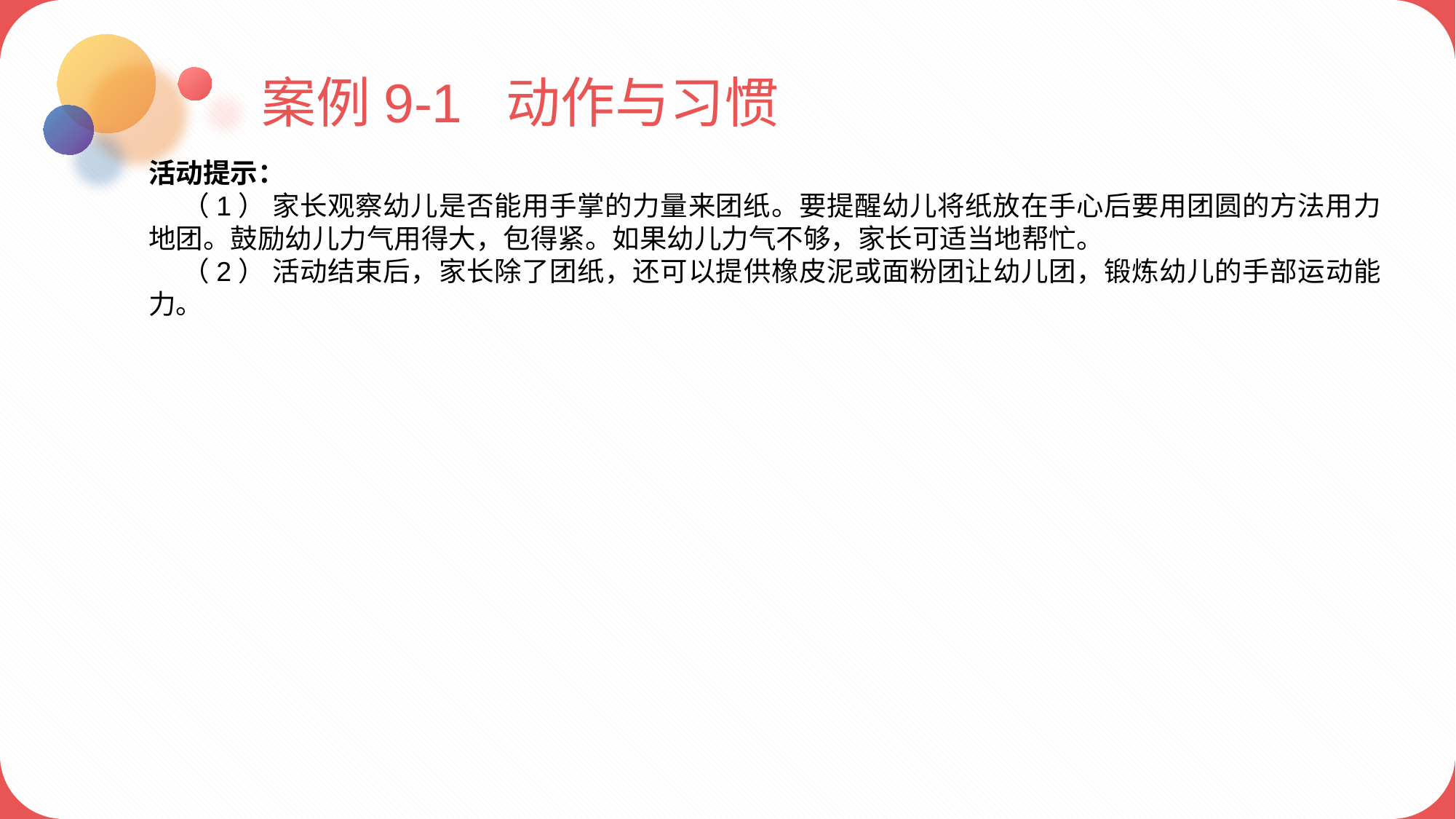

案例9-1  动作与习惯
活动提示：
    （1） 家长观察幼儿是否能用手掌的力量来团纸。要提醒幼儿将纸放在手心后要用团圆的方法用力地团。鼓励幼儿力气用得大，包得紧。如果幼儿力气不够，家长可适当地帮忙。
    （2） 活动结束后，家长除了团纸，还可以提供橡皮泥或面粉团让幼儿团，锻炼幼儿的手部运动能力。